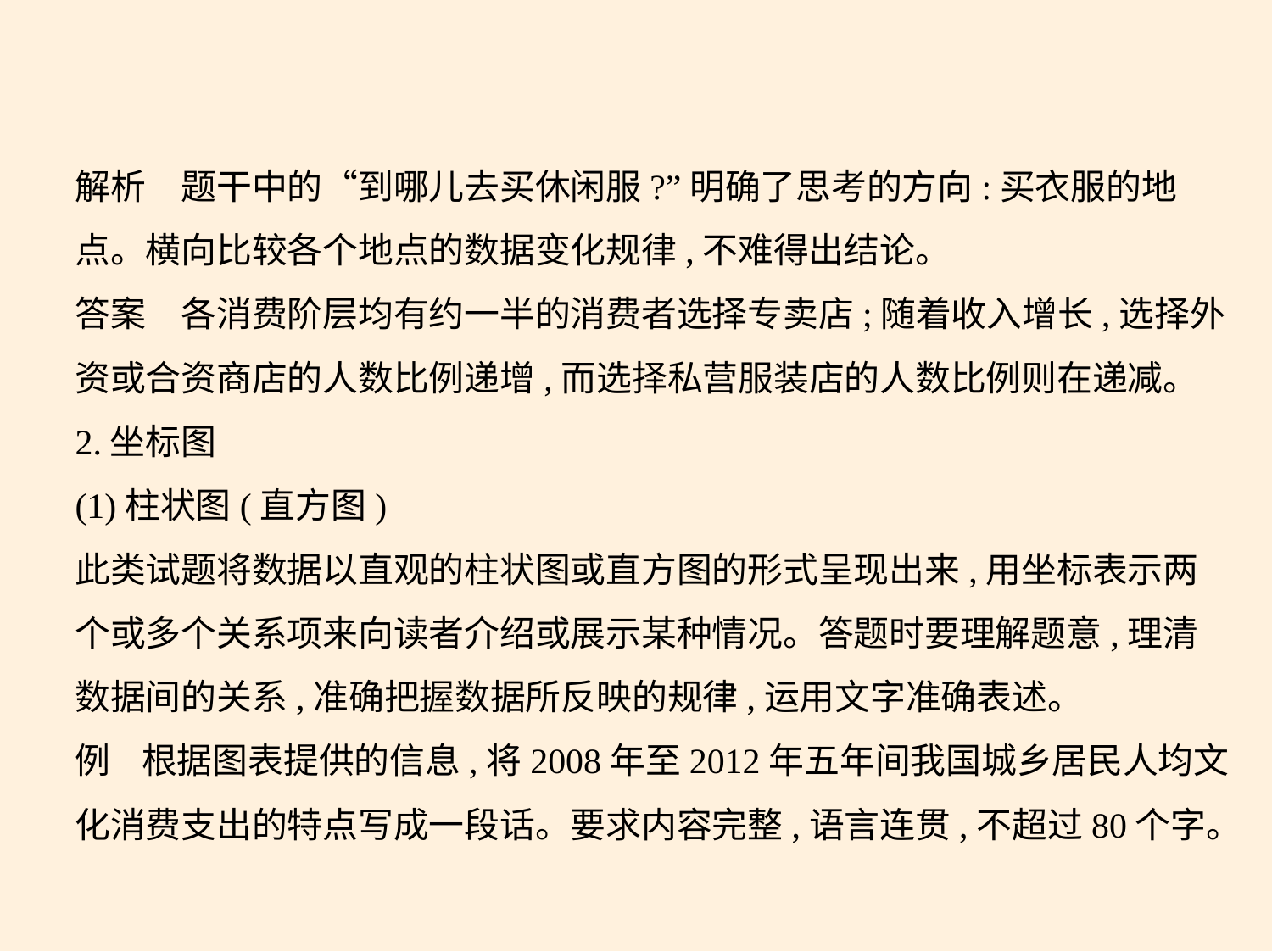

解析　题干中的“到哪儿去买休闲服?”明确了思考的方向:买衣服的地
点。横向比较各个地点的数据变化规律,不难得出结论。
答案　各消费阶层均有约一半的消费者选择专卖店;随着收入增长,选择外
资或合资商店的人数比例递增,而选择私营服装店的人数比例则在递减。
2.坐标图
(1)柱状图(直方图)
此类试题将数据以直观的柱状图或直方图的形式呈现出来,用坐标表示两
个或多个关系项来向读者介绍或展示某种情况。答题时要理解题意,理清
数据间的关系,准确把握数据所反映的规律,运用文字准确表述。
例    根据图表提供的信息,将2008年至2012年五年间我国城乡居民人均文
化消费支出的特点写成一段话。要求内容完整,语言连贯,不超过80个字。